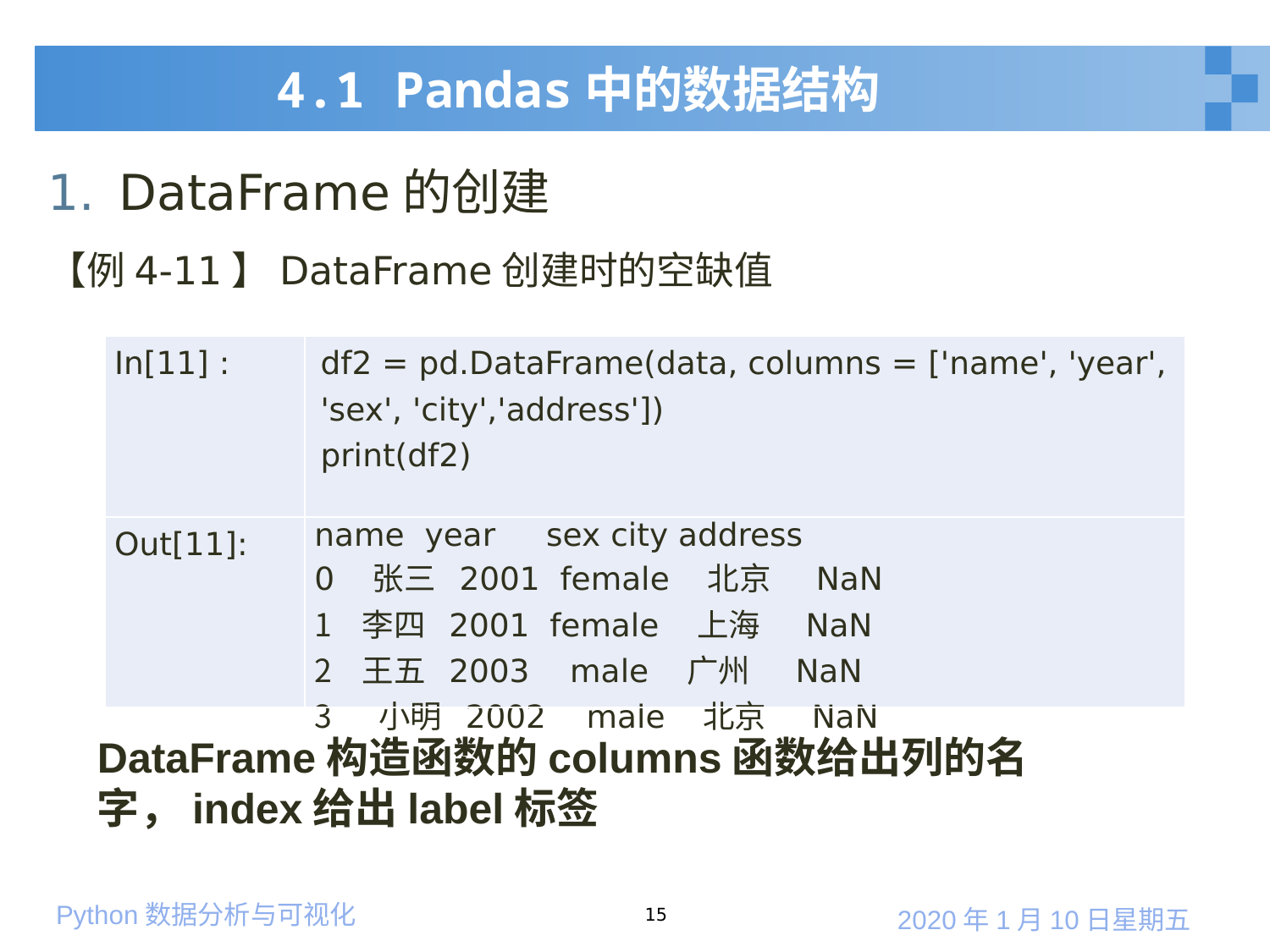

# 4.1 Pandas中的数据结构
DataFrame的创建
【例4-11】DataFrame创建时的空缺值
| In[11] : | df2 = pd.DataFrame(data, columns = ['name', 'year', 'sex', 'city','address']) print(df2) |
| --- | --- |
| Out[11]: | name year sex city address 0 张三 2001 female 北京 NaN 李四 2001 female 上海 NaN 王五 2003 male 广州 NaN 小明 2002 male 北京 NaN |
DataFrame构造函数的columns函数给出列的名字，index给出label标签
15
2020年1月10日星期五